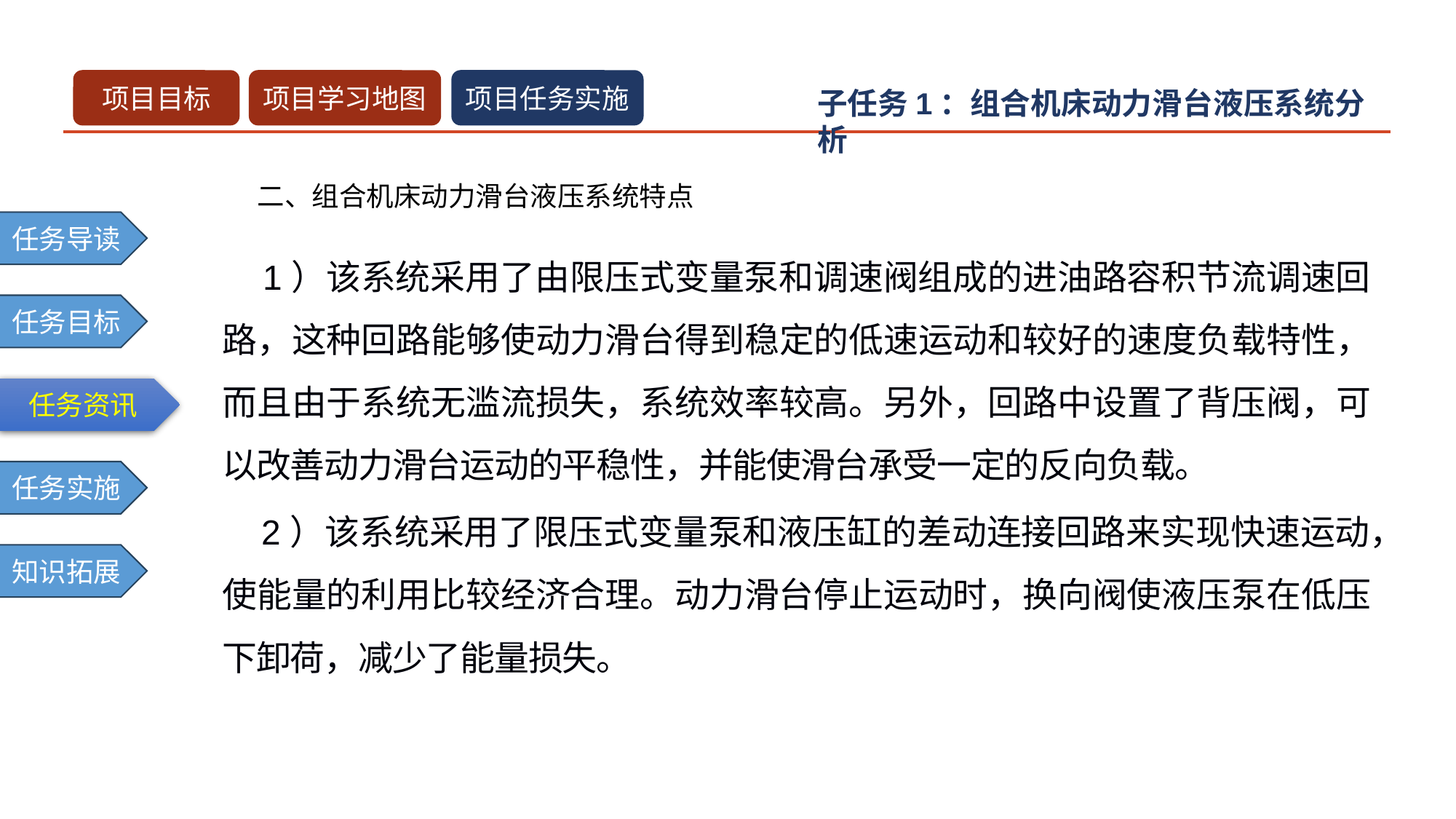

二、组合机床动力滑台液压系统特点
       1）该系统采用了由限压式变量泵和调速阀组成的进油路容积节流调速回路，这种回路能够使动力滑台得到稳定的低速运动和较好的速度负载特性，而且由于系统无滥流损失，系统效率较高。另外，回路中设置了背压阀，可以改善动力滑台运动的平稳性，并能使滑台承受一定的反向负载。
    2）该系统采用了限压式变量泵和液压缸的差动连接回路来实现快速运动，使能量的利用比较经济合理。动力滑台停止运动时，换向阀使液压泵在低压下卸荷，减少了能量损失。